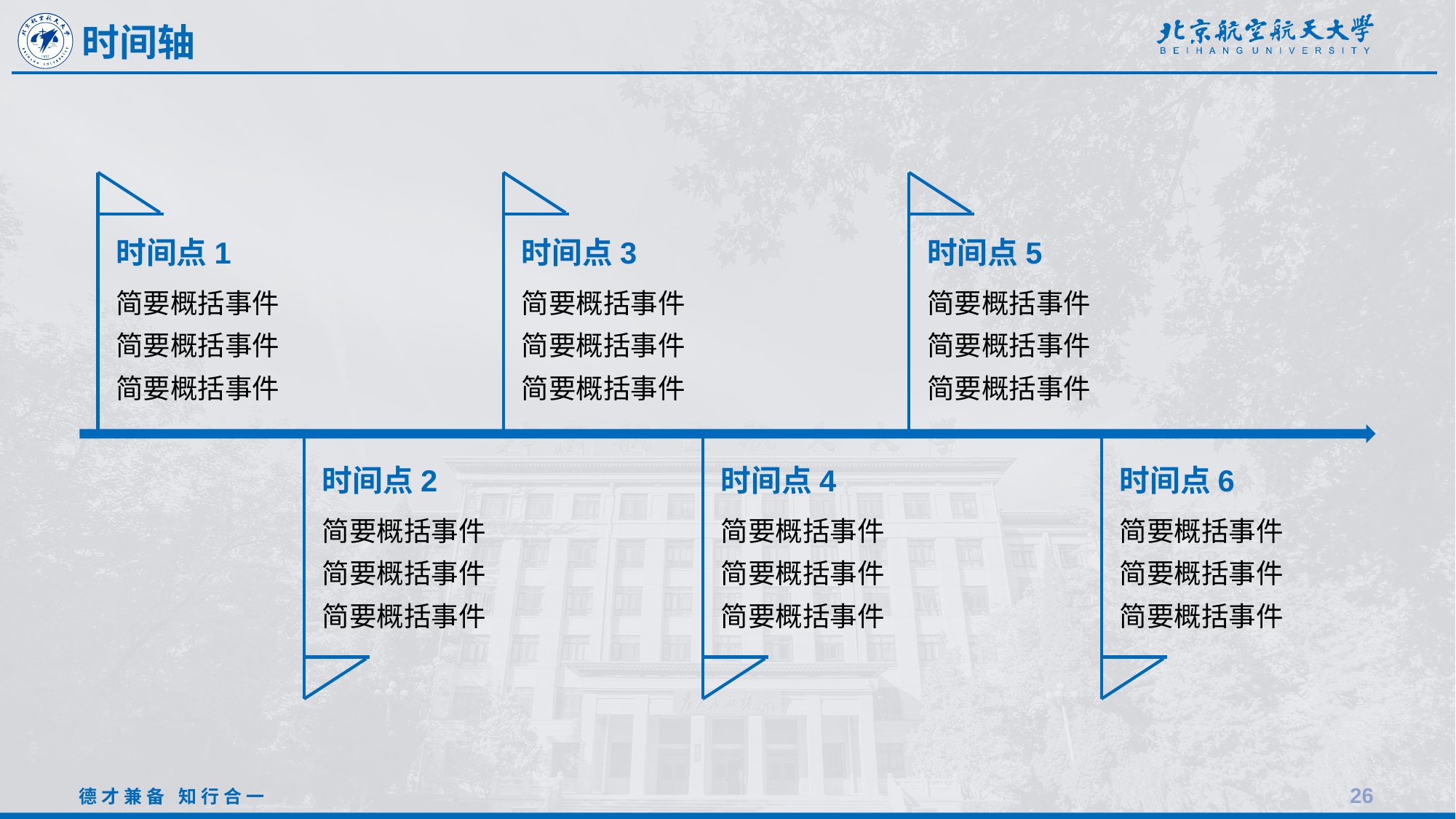

时间轴
时间点5
简要概括事件
简要概括事件
简要概括事件
时间点3
简要概括事件
简要概括事件
简要概括事件
时间点1
简要概括事件
简要概括事件
简要概括事件

时间点6
简要概括事件
简要概括事件
简要概括事件
时间点4
简要概括事件
简要概括事件
简要概括事件
时间点2
简要概括事件
简要概括事件
简要概括事件
26